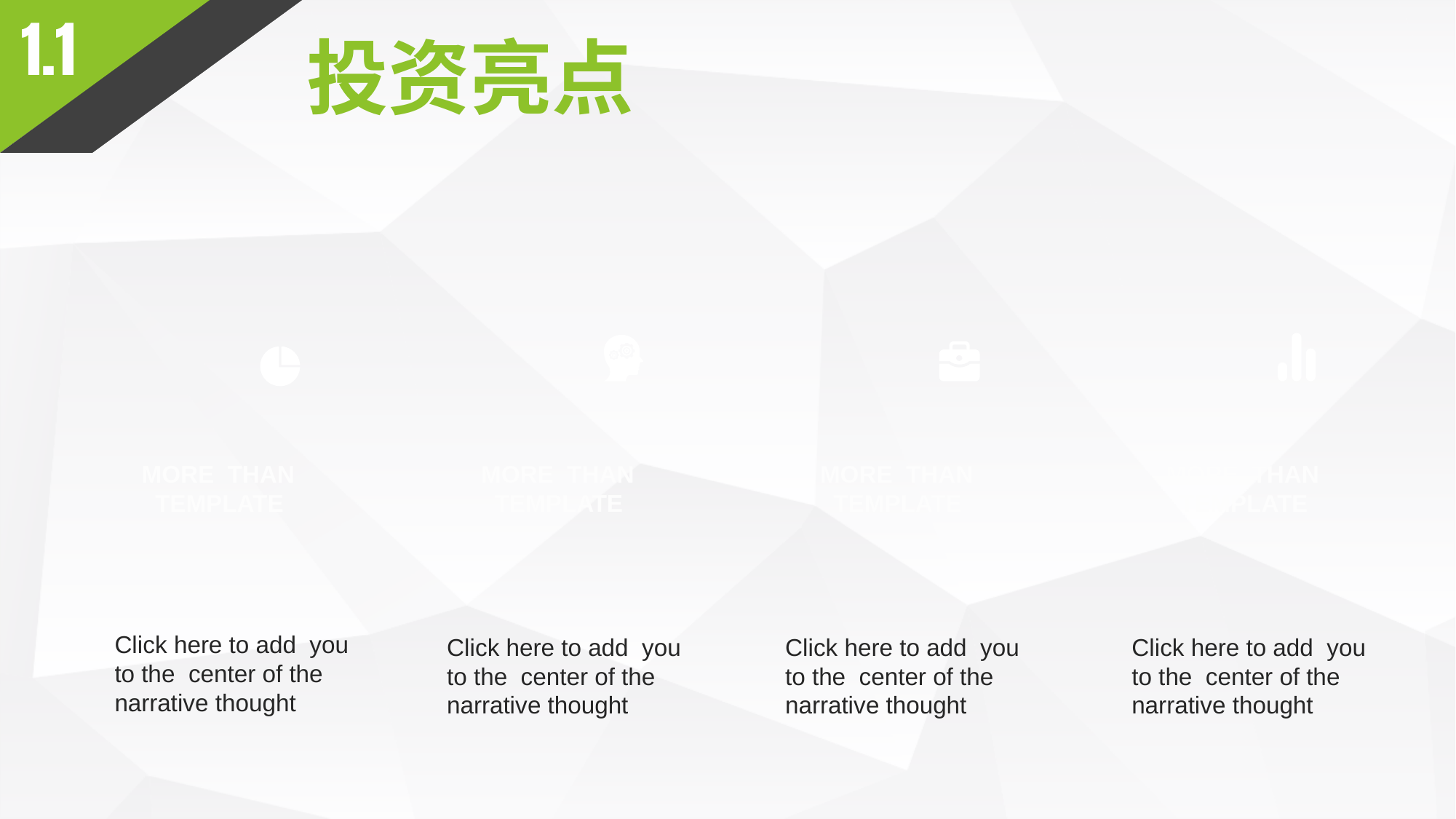

1.1
投资亮点

     MORE  THAN
       TEMPLATE

     MORE  THAN
       TEMPLATE

     MORE  THAN
       TEMPLATE

     MORE  THAN
       TEMPLATE

Click here to add  you
to the  center of the
narrative thought

Click here to add  you
to the  center of the
narrative thought

Click here to add  you
to the  center of the
narrative thought

Click here to add  you
to the  center of the
narrative thought